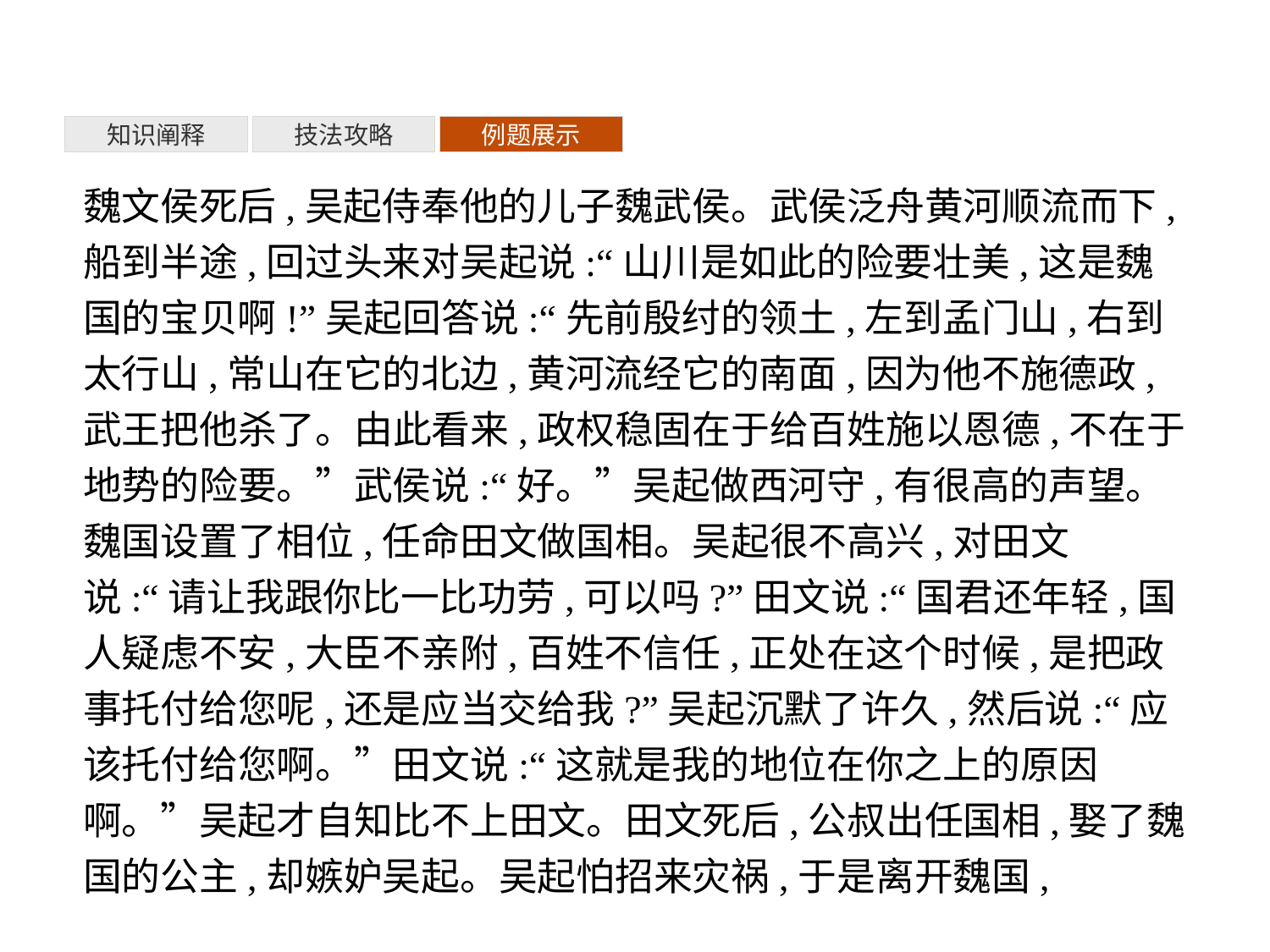

知识阐释
技法攻略
例题展示
魏文侯死后,吴起侍奉他的儿子魏武侯。武侯泛舟黄河顺流而下,船到半途,回过头来对吴起说:“山川是如此的险要壮美,这是魏国的宝贝啊!”吴起回答说:“先前殷纣的领土,左到孟门山,右到太行山,常山在它的北边,黄河流经它的南面,因为他不施德政,武王把他杀了。由此看来,政权稳固在于给百姓施以恩德,不在于地势的险要。”武侯说:“好。”吴起做西河守,有很高的声望。魏国设置了相位,任命田文做国相。吴起很不高兴,对田文说:“请让我跟你比一比功劳,可以吗?”田文说:“国君还年轻,国人疑虑不安,大臣不亲附,百姓不信任,正处在这个时候,是把政事托付给您呢,还是应当交给我?”吴起沉默了许久,然后说:“应该托付给您啊。”田文说:“这就是我的地位在你之上的原因啊。”吴起才自知比不上田文。田文死后,公叔出任国相,娶了魏国的公主,却嫉妒吴起。吴起怕招来灾祸,于是离开魏国,